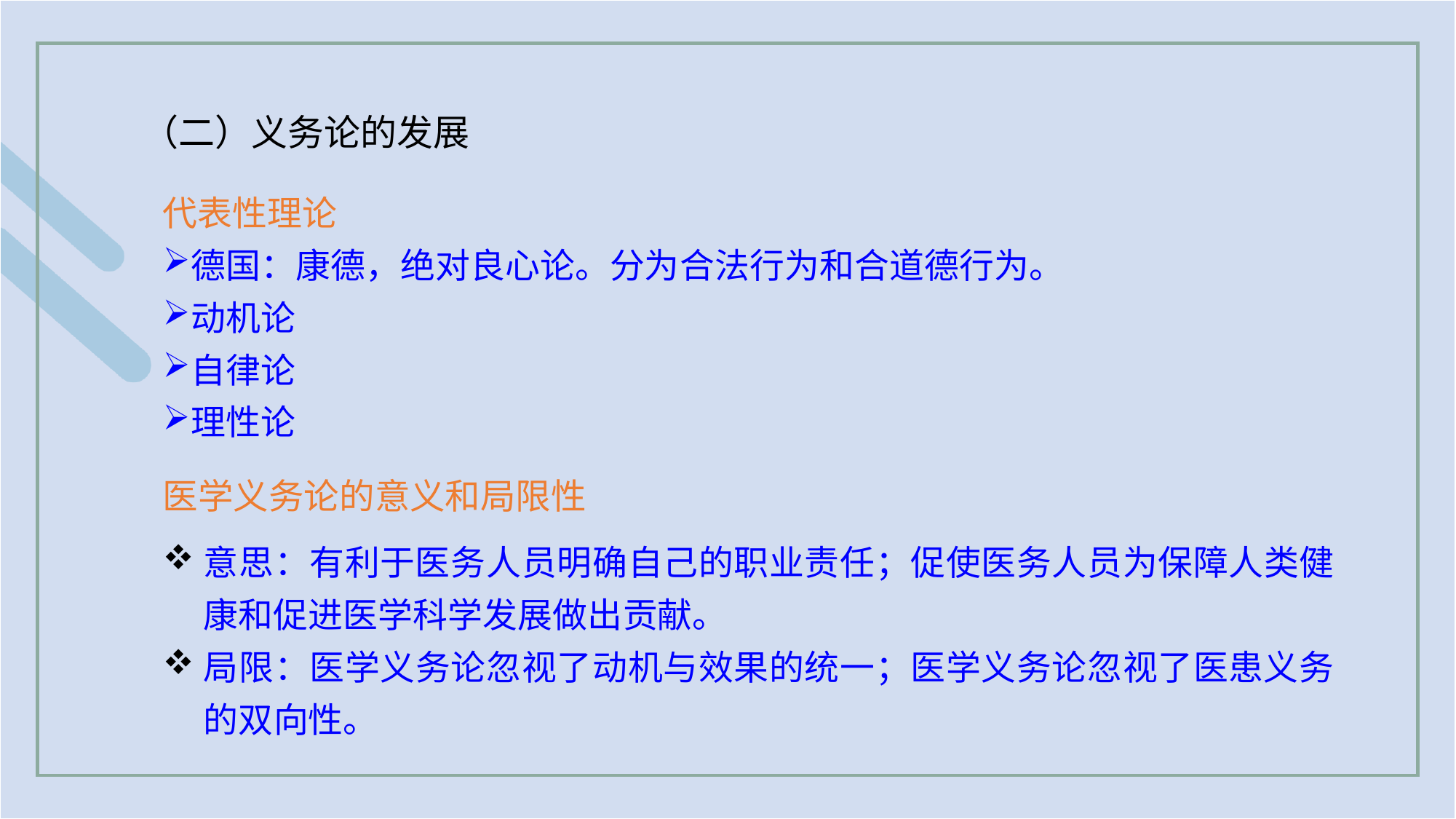

（二）义务论的发展
代表性理论
德国：康德，绝对良心论。分为合法行为和合道德行为。
动机论
自律论
理性论
医学义务论的意义和局限性
意思：有利于医务人员明确自己的职业责任；促使医务人员为保障人类健康和促进医学科学发展做出贡献。
局限：医学义务论忽视了动机与效果的统一；医学义务论忽视了医患义务的双向性。